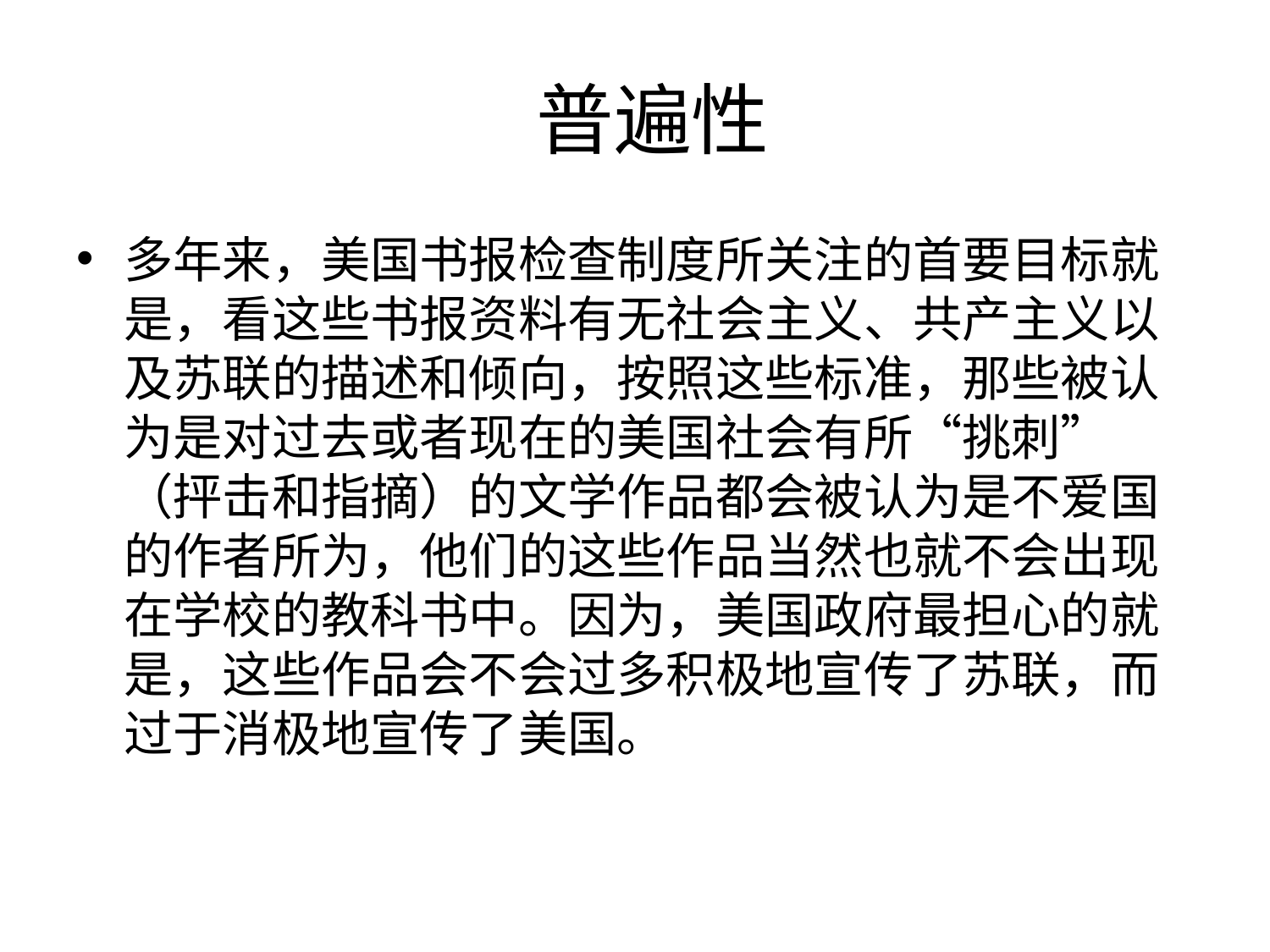

# 普遍性
多年来，美国书报检查制度所关注的首要目标就是，看这些书报资料有无社会主义、共产主义以及苏联的描述和倾向，按照这些标准，那些被认为是对过去或者现在的美国社会有所“挑刺”（抨击和指摘）的文学作品都会被认为是不爱国的作者所为，他们的这些作品当然也就不会出现在学校的教科书中。因为，美国政府最担心的就是，这些作品会不会过多积极地宣传了苏联，而过于消极地宣传了美国。